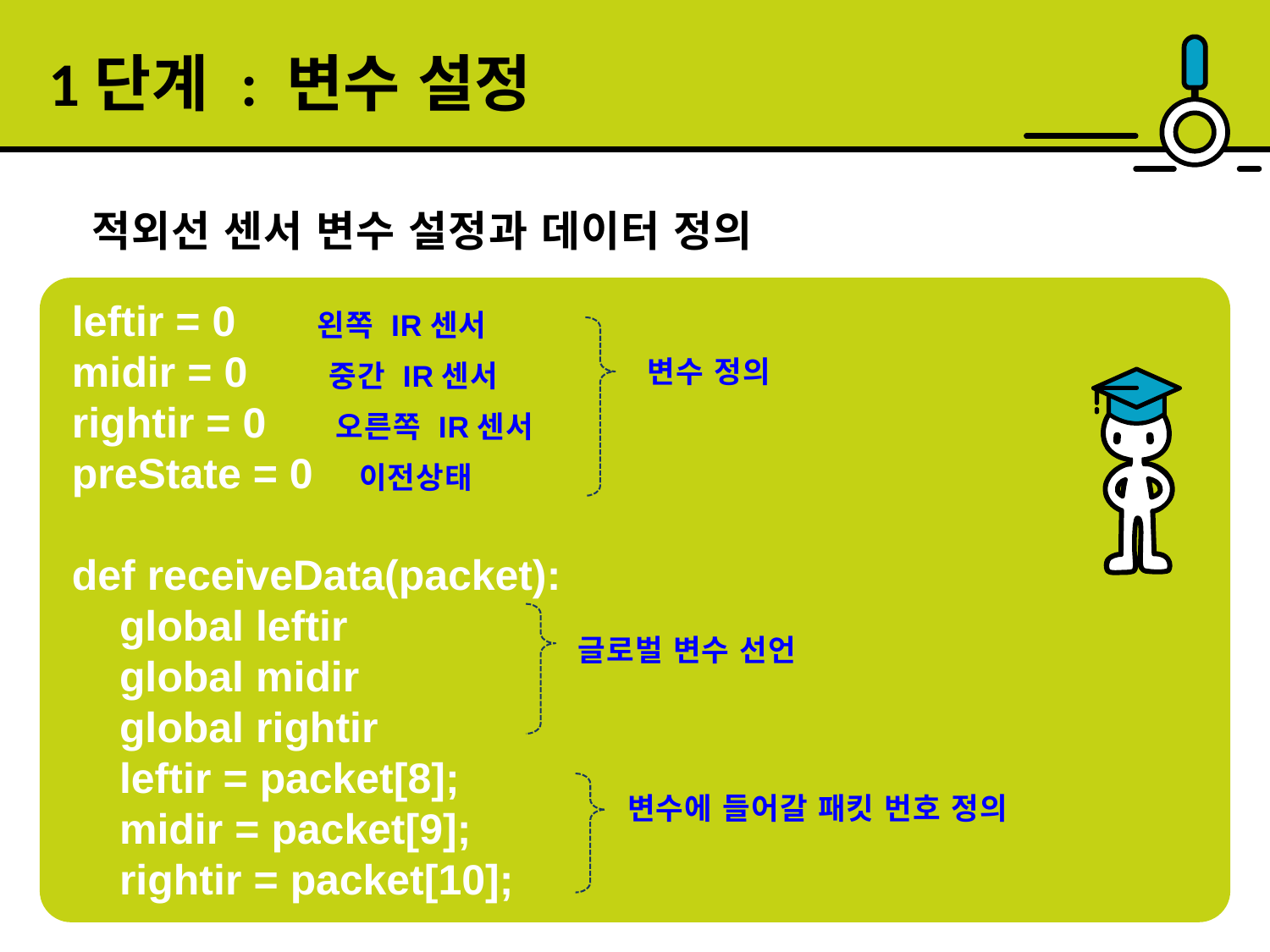

1단계 : 변수 설정
적외선 센서 변수 설정과 데이터 정의

leftir = 0      왼쪽 IR센서
midir = 0      중간 IR센서
rightir = 0     오른쪽 IR센서
preState = 0   이전상태

def receiveData(packet):
    global leftir
    global midir
    global rightir
    leftir = packet[8];
    midir = packet[9];
    rightir = packet[10];

변수 정의

글로벌 변수 선언

변수에 들어갈 패킷 번호 정의